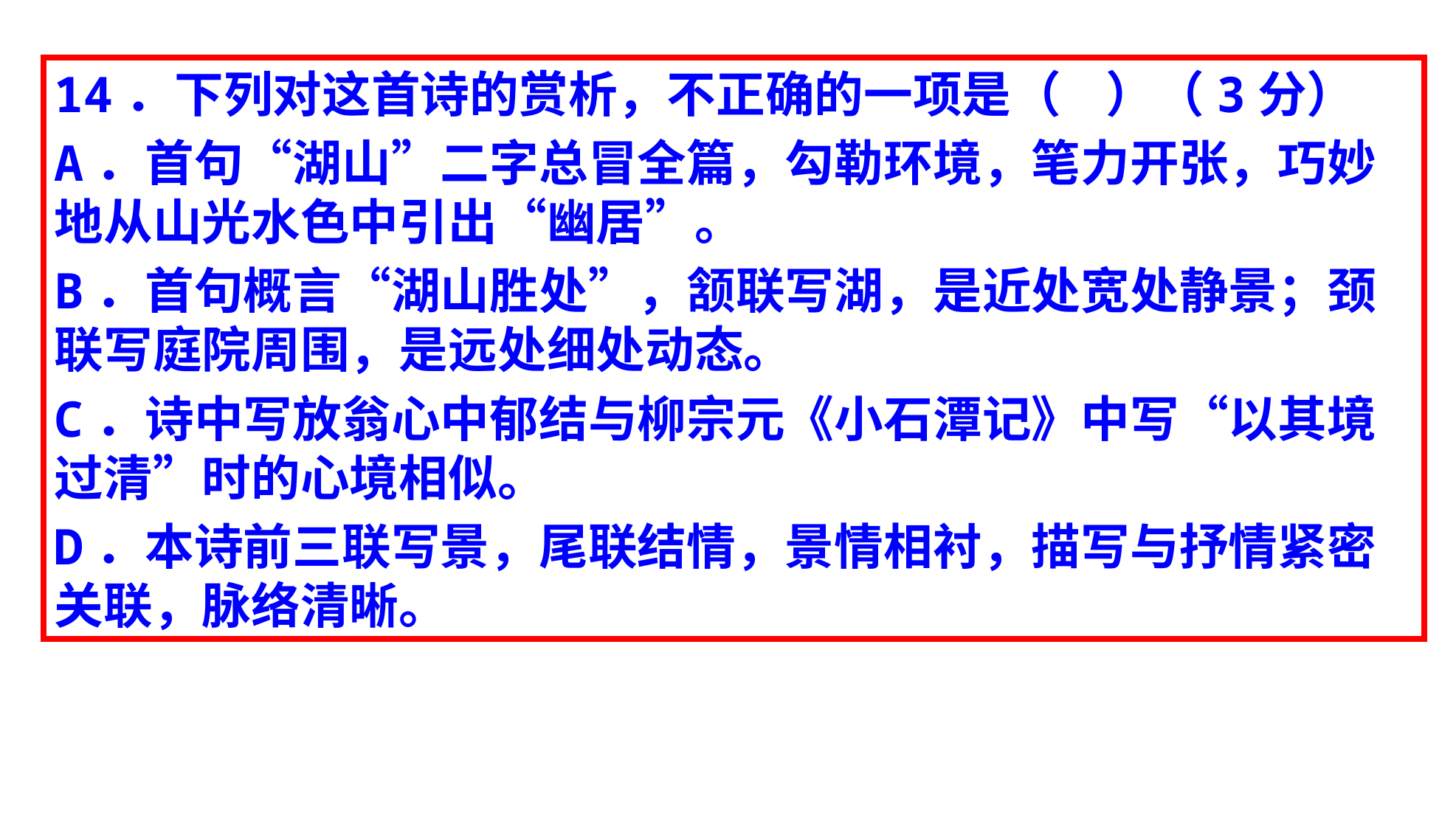

14．下列对这首诗的赏析，不正确的一项是（    ）（3分）
A．首句“湖山”二字总冒全篇，勾勒环境，笔力开张，巧妙地从山光水色中引出“幽居”。
B．首句概言“湖山胜处”，颔联写湖，是近处宽处静景；颈联写庭院周围，是远处细处动态。
C．诗中写放翁心中郁结与柳宗元《小石潭记》中写“以其境过清”时的心境相似。
D．本诗前三联写景，尾联结情，景情相衬，描写与抒情紧密关联，脉络清晰。